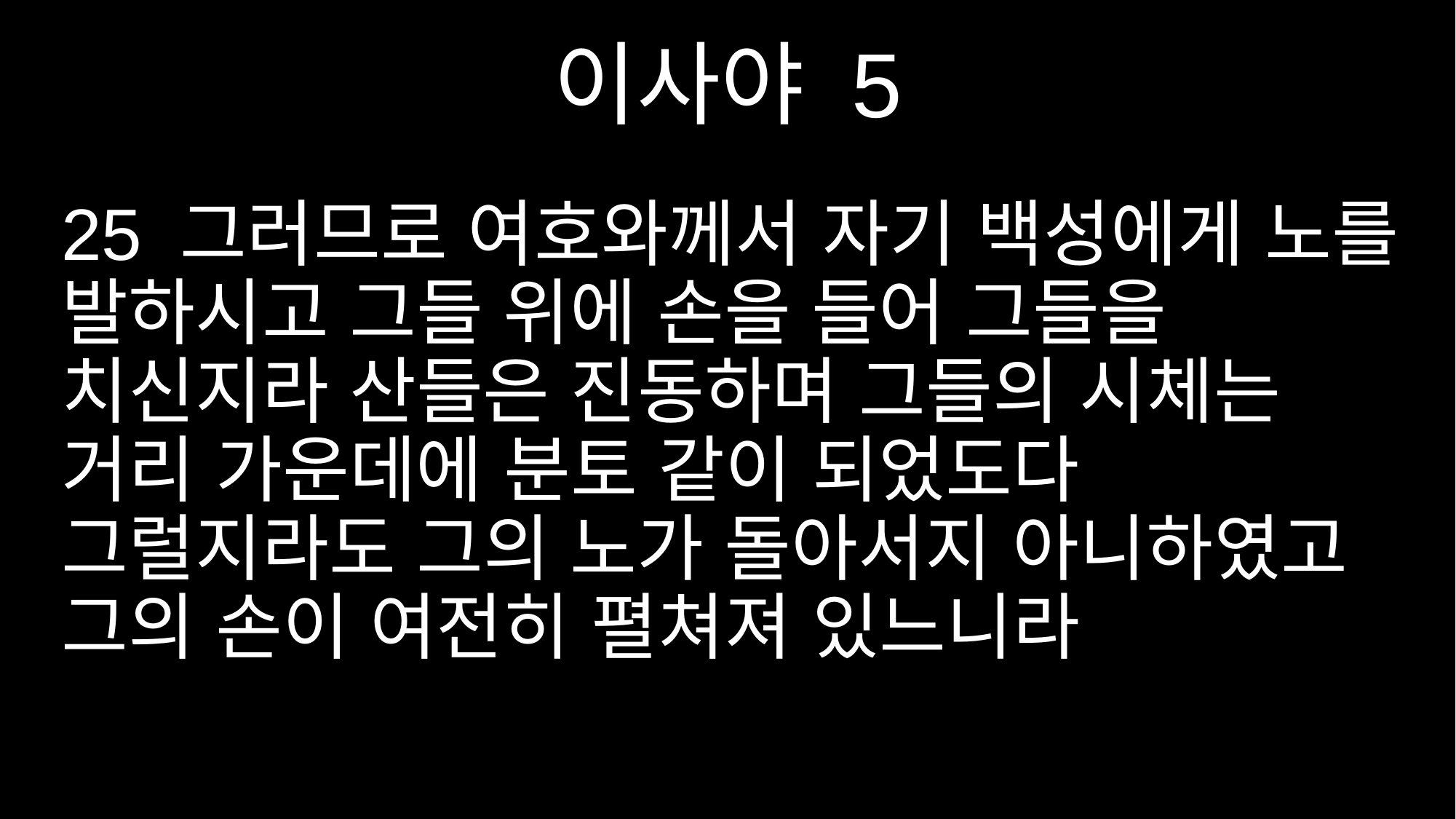

이사야 5
25 그러므로 여호와께서 자기 백성에게 노를 발하시고 그들 위에 손을 들어 그들을 치신지라 산들은 진동하며 그들의 시체는 거리 가운데에 분토 같이 되었도다 그럴지라도 그의 노가 돌아서지 아니하였고 그의 손이 여전히 펼쳐져 있느니라